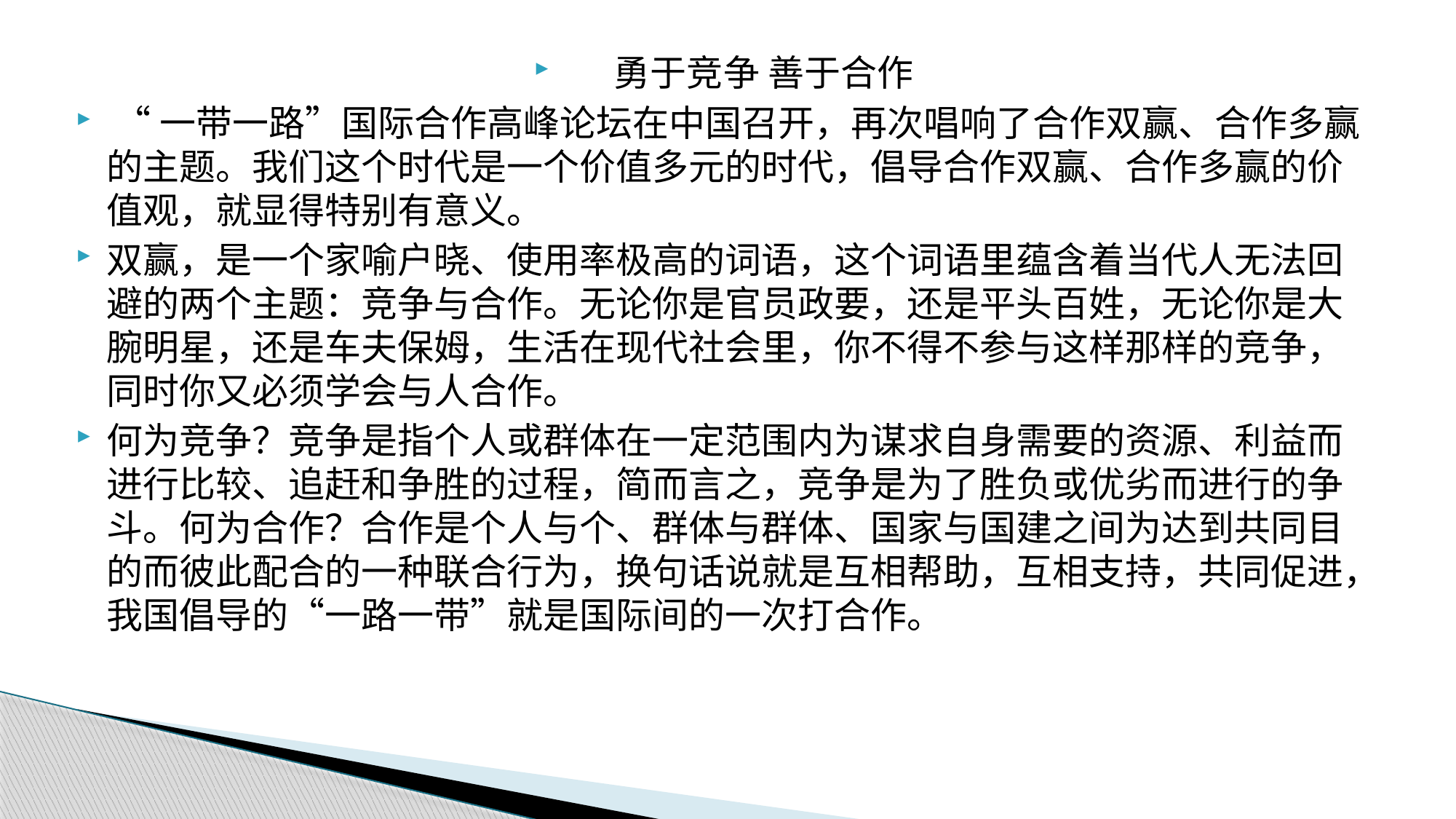

勇于竞争 善于合作
 “一带一路”国际合作高峰论坛在中国召开，再次唱响了合作双赢、合作多赢的主题。我们这个时代是一个价值多元的时代，倡导合作双赢、合作多赢的价值观，就显得特别有意义。
双赢，是一个家喻户晓、使用率极高的词语，这个词语里蕴含着当代人无法回避的两个主题：竞争与合作。无论你是官员政要，还是平头百姓，无论你是大腕明星，还是车夫保姆，生活在现代社会里，你不得不参与这样那样的竞争，同时你又必须学会与人合作。
何为竞争？竞争是指个人或群体在一定范围内为谋求自身需要的资源、利益而进行比较、追赶和争胜的过程，简而言之，竞争是为了胜负或优劣而进行的争斗。何为合作？合作是个人与个、群体与群体、国家与国建之间为达到共同目的而彼此配合的一种联合行为，换句话说就是互相帮助，互相支持，共同促进，我国倡导的“一路一带”就是国际间的一次打合作。